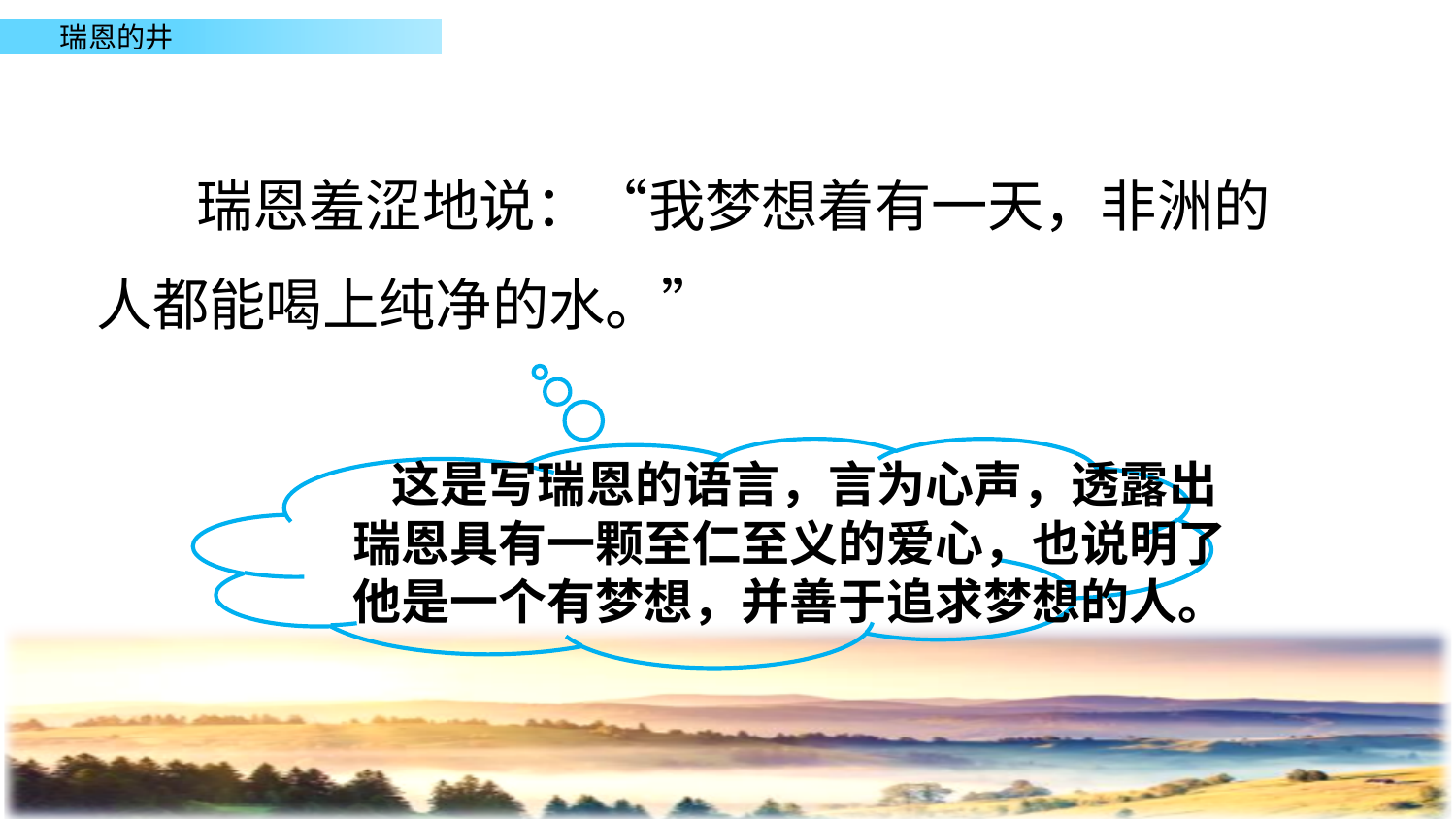

瑞恩羞涩地说：“我梦想着有一天，非洲的人都能喝上纯净的水。”
  这是写瑞恩的语言，言为心声，透露出瑞恩具有一颗至仁至义的爱心，也说明了他是一个有梦想，并善于追求梦想的人。